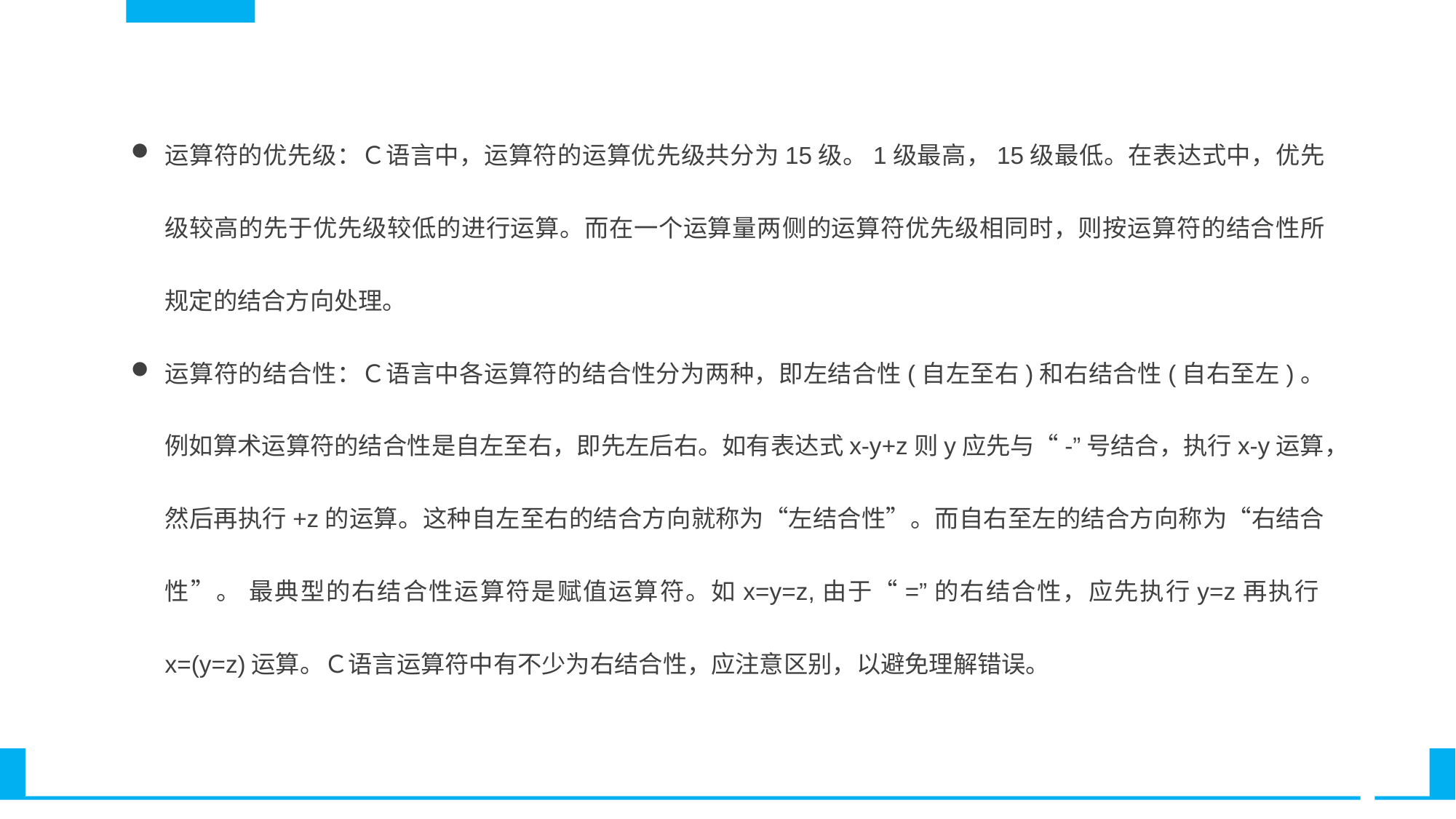

运算符的优先级：Ｃ语言中，运算符的运算优先级共分为15级。1级最高，15级最低。在表达式中，优先级较高的先于优先级较低的进行运算。而在一个运算量两侧的运算符优先级相同时，则按运算符的结合性所规定的结合方向处理。
运算符的结合性：Ｃ语言中各运算符的结合性分为两种，即左结合性(自左至右)和右结合性(自右至左)。例如算术运算符的结合性是自左至右，即先左后右。如有表达式x-y+z则y应先与“-”号结合，执行x-y运算，然后再执行+z的运算。这种自左至右的结合方向就称为“左结合性”。而自右至左的结合方向称为“右结合性”。 最典型的右结合性运算符是赋值运算符。如x=y=z,由于“=”的右结合性，应先执行y=z再执行x=(y=z)运算。Ｃ语言运算符中有不少为右结合性，应注意区别，以避免理解错误。